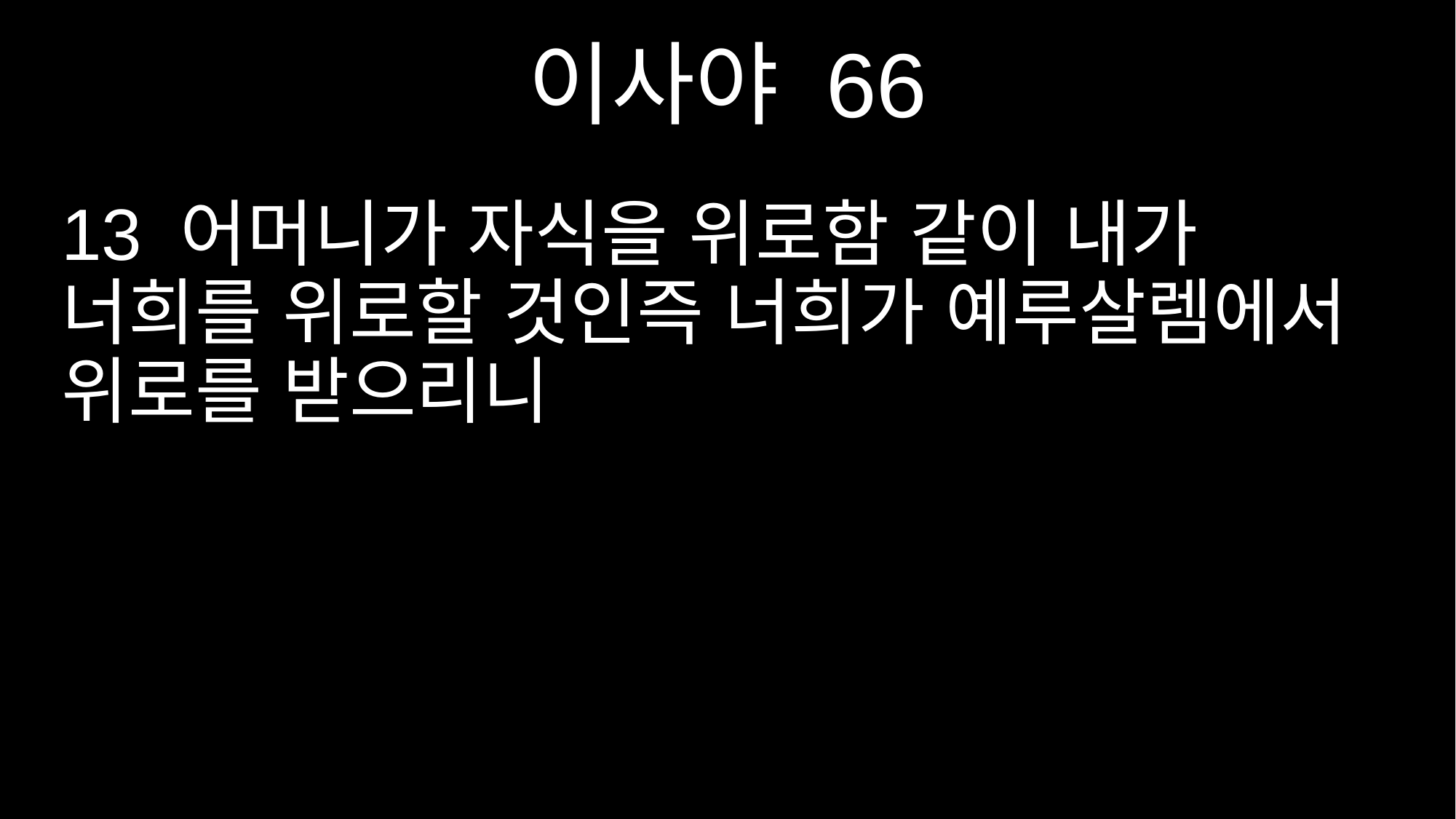

이사야 66
13 어머니가 자식을 위로함 같이 내가 너희를 위로할 것인즉 너희가 예루살렘에서 위로를 받으리니